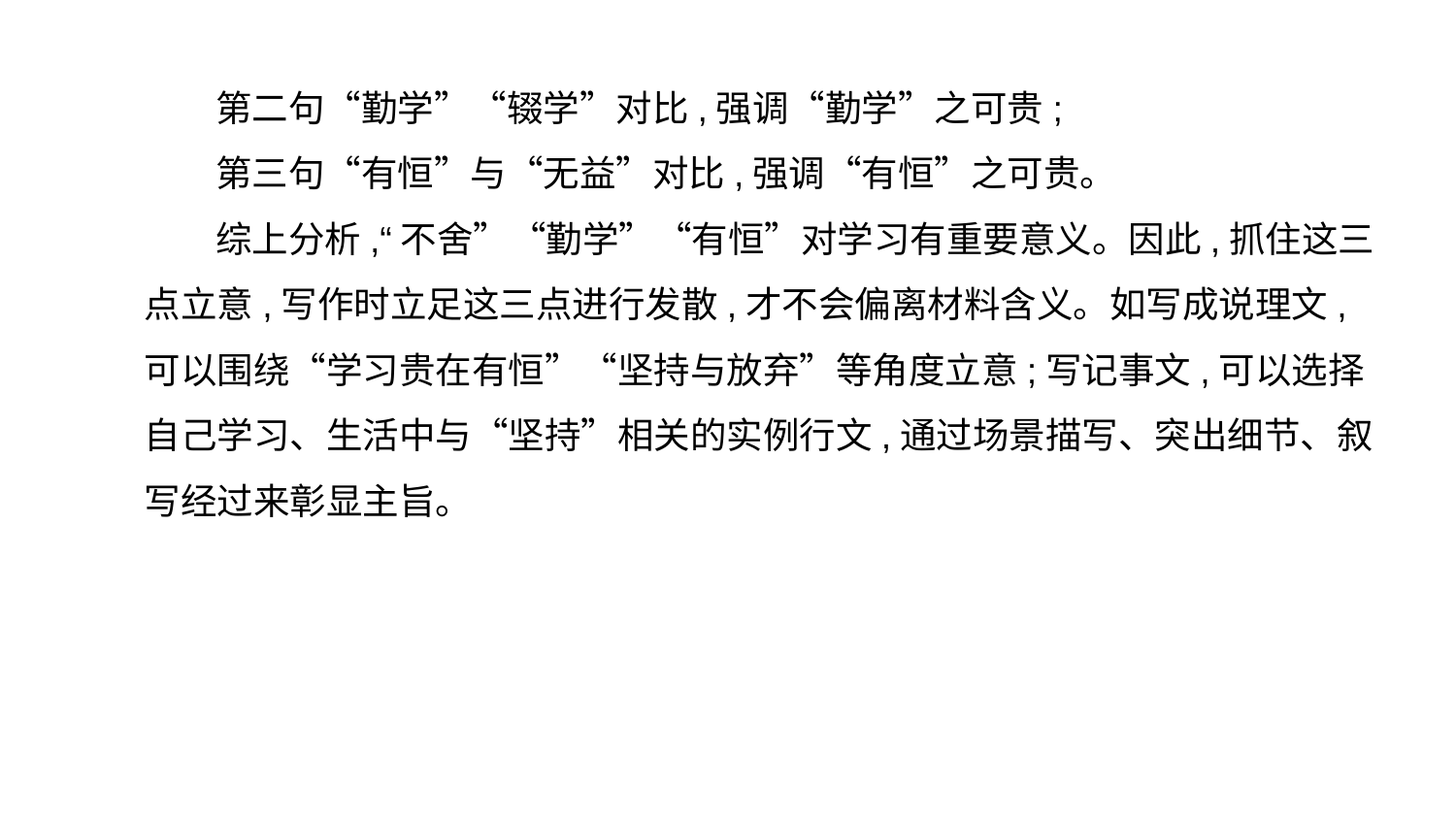

第二句“勤学”“辍学”对比,强调“勤学”之可贵;
第三句“有恒”与“无益”对比,强调“有恒”之可贵。
综上分析,“不舍”“勤学”“有恒”对学习有重要意义。因此,抓住这三点立意,写作时立足这三点进行发散,才不会偏离材料含义。如写成说理文,可以围绕“学习贵在有恒”“坚持与放弃”等角度立意;写记事文,可以选择自己学习、生活中与“坚持”相关的实例行文,通过场景描写、突出细节、叙写经过来彰显主旨。